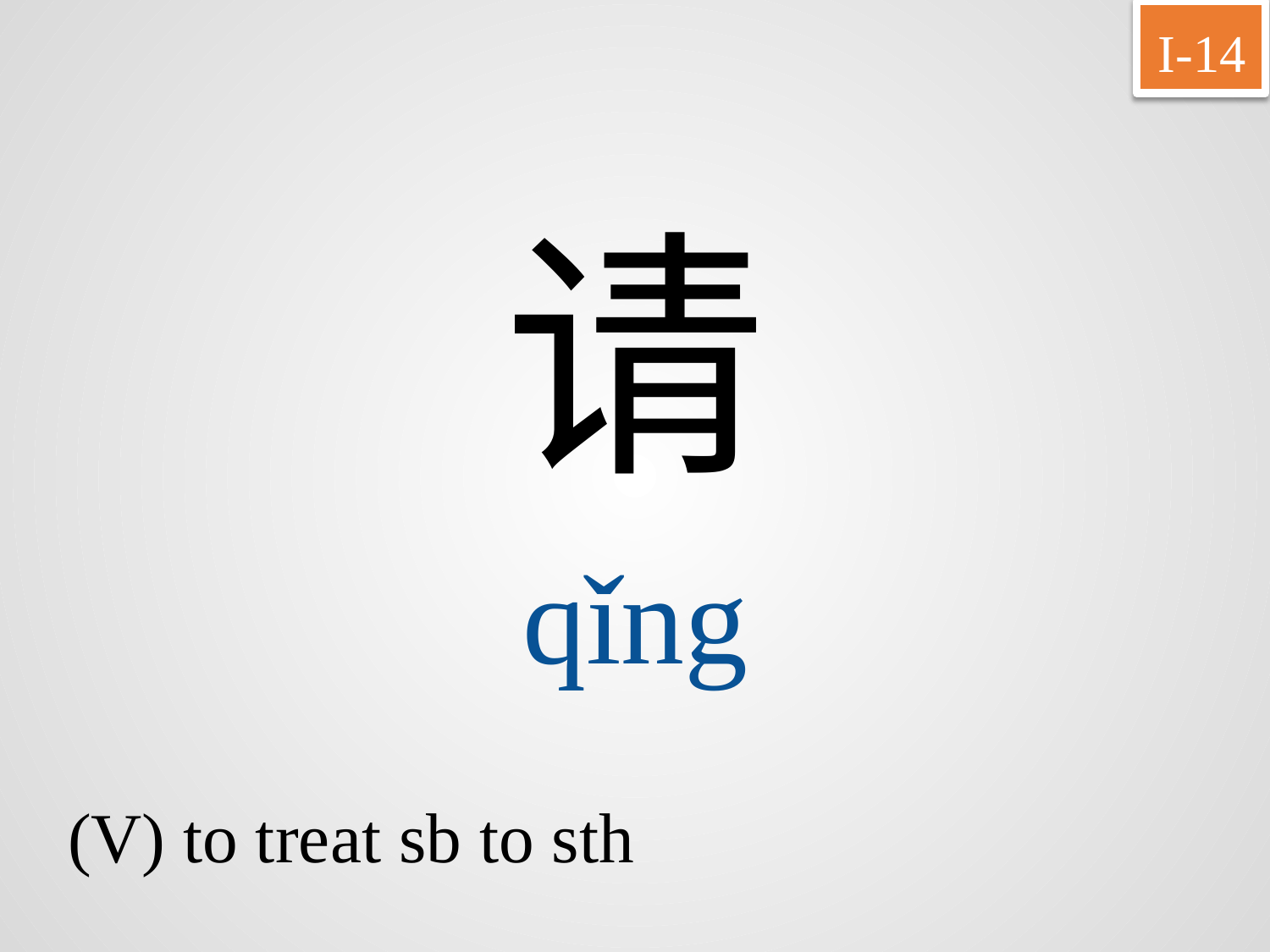

I-14

请
qǐng
(V) to treat sb to sth